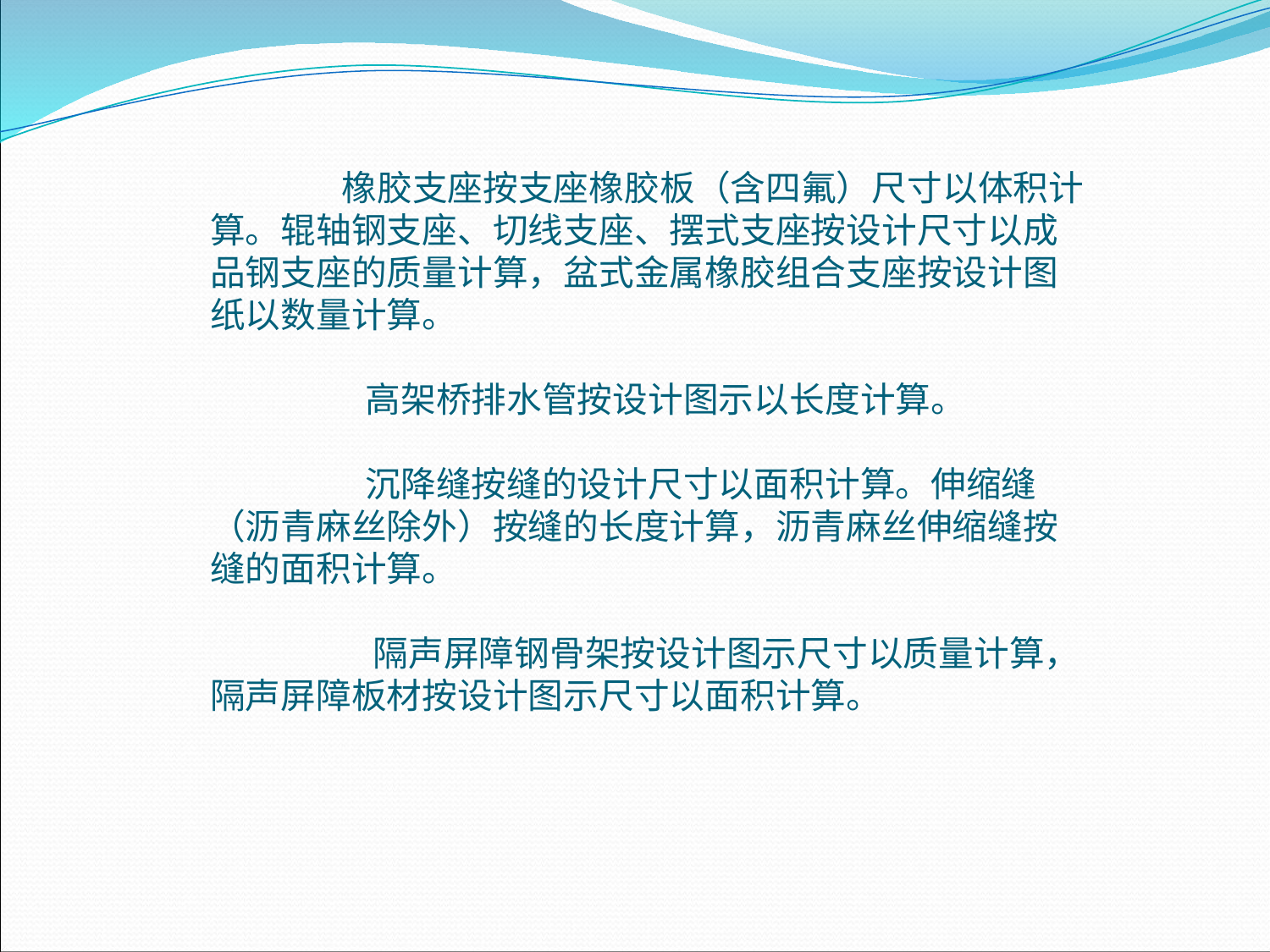

橡胶支座按支座橡胶板（含四氟）尺寸以体积计算。辊轴钢支座、切线支座、摆式支座按设计尺寸以成品钢支座的质量计算，盆式金属橡胶组合支座按设计图纸以数量计算。
              高架桥排水管按设计图示以长度计算。
              沉降缝按缝的设计尺寸以面积计算。伸缩缝（沥青麻丝除外）按缝的长度计算，沥青麻丝伸缩缝按缝的面积计算。
               隔声屏障钢骨架按设计图示尺寸以质量计算，隔声屏障板材按设计图示尺寸以面积计算。
66